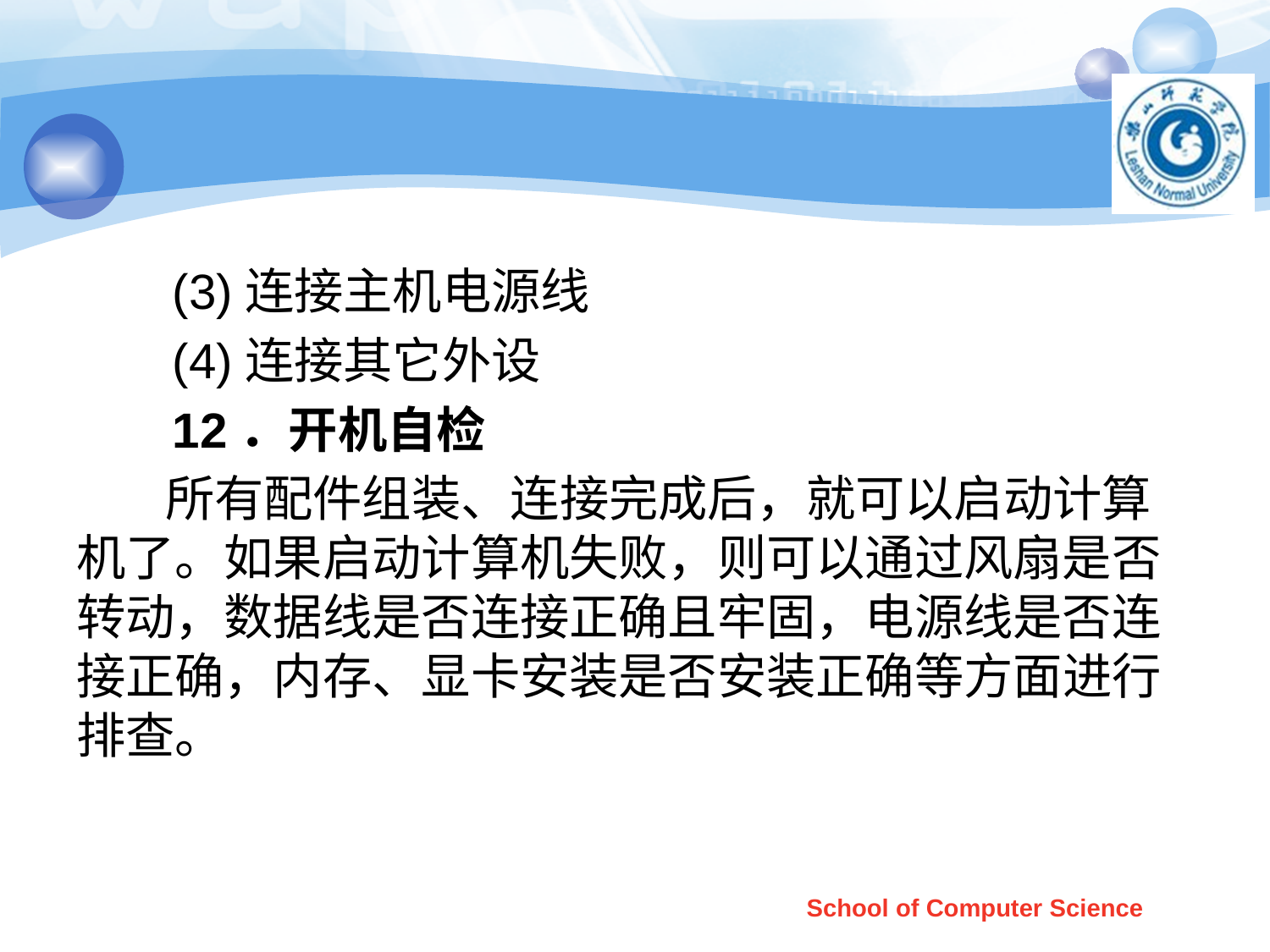

#
       (3)连接主机电源线
       (4)连接其它外设
       12．开机自检
       所有配件组装、连接完成后，就可以启动计算机了。如果启动计算机失败，则可以通过风扇是否转动，数据线是否连接正确且牢固，电源线是否连接正确，内存、显卡安装是否安装正确等方面进行排查。

School of Computer Science